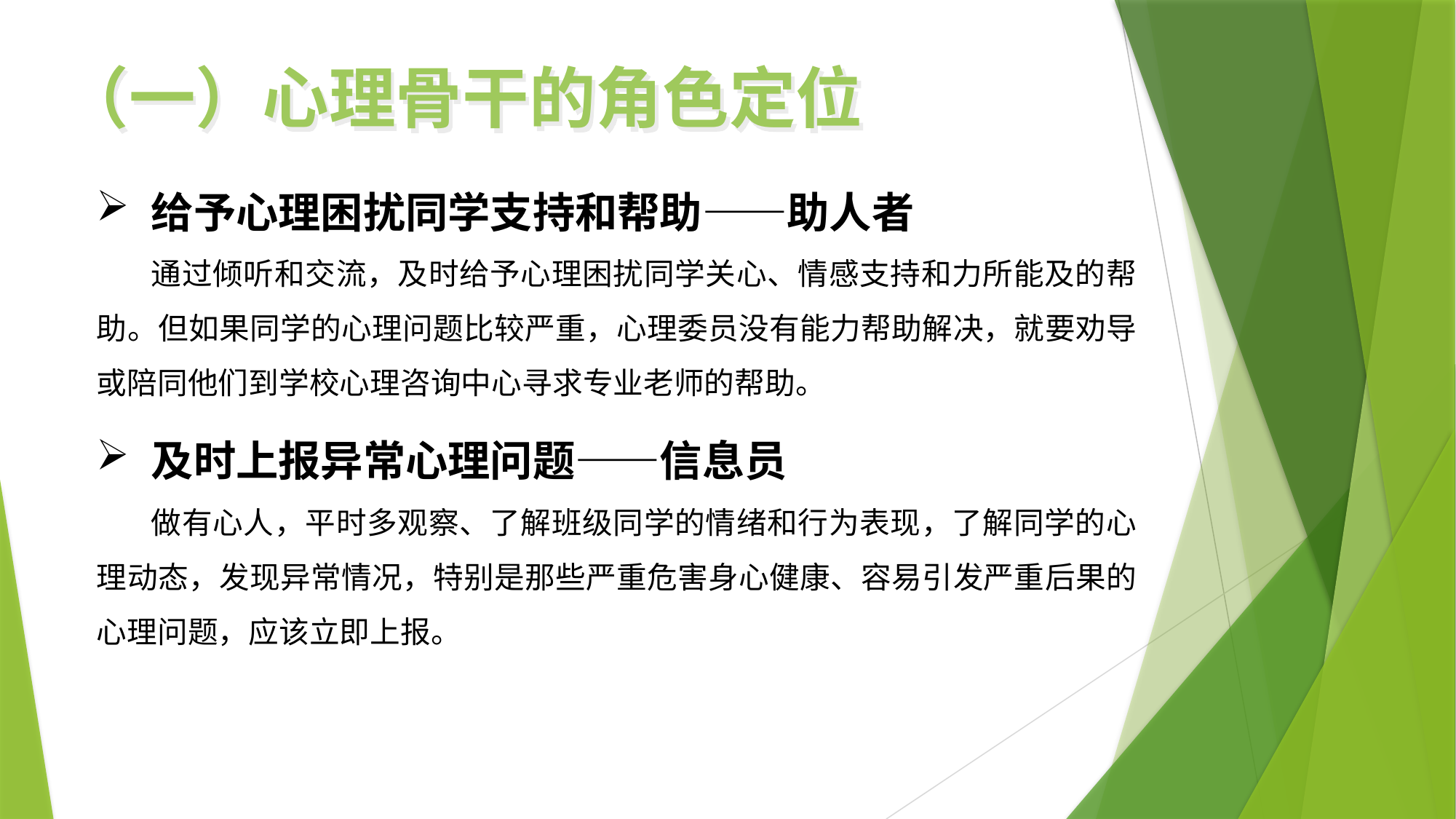

（一）心理骨干的角色定位
给予心理困扰同学支持和帮助——助人者
通过倾听和交流，及时给予心理困扰同学关心、情感支持和力所能及的帮助。但如果同学的心理问题比较严重，心理委员没有能力帮助解决，就要劝导或陪同他们到学校心理咨询中心寻求专业老师的帮助。
及时上报异常心理问题——信息员
做有心人，平时多观察、了解班级同学的情绪和行为表现，了解同学的心理动态，发现异常情况，特别是那些严重危害身心健康、容易引发严重后果的心理问题，应该立即上报。